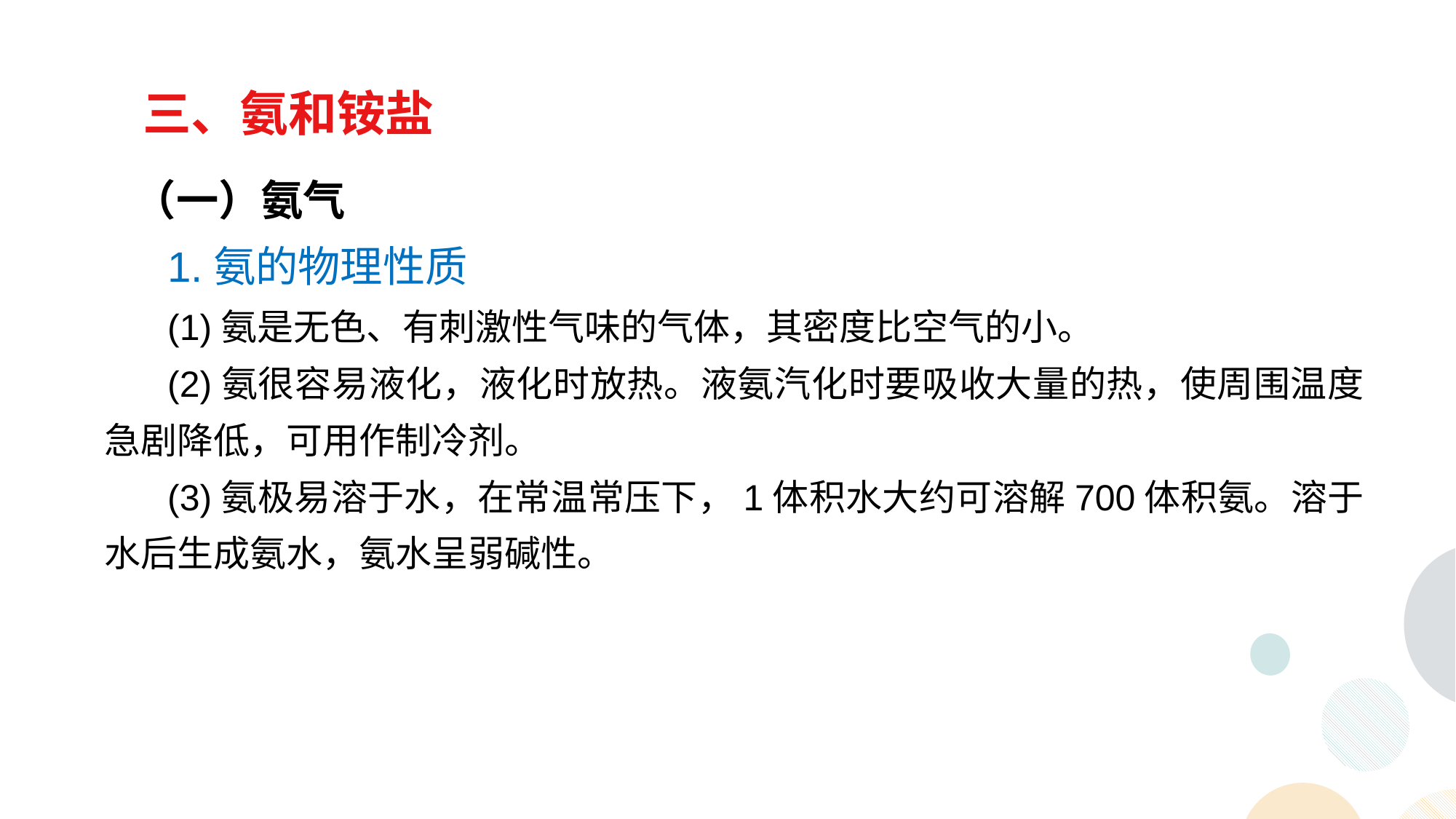

三、氨和铵盐
  （一）氨气
1.氨的物理性质
(1)氨是无色、有刺激性气味的气体，其密度比空气的小。
(2)氨很容易液化，液化时放热。液氨汽化时要吸收大量的热，使周围温度急剧降低，可用作制冷剂。
(3)氨极易溶于水，在常温常压下，1体积水大约可溶解700体积氨。溶于水后生成氨水，氨水呈弱碱性。